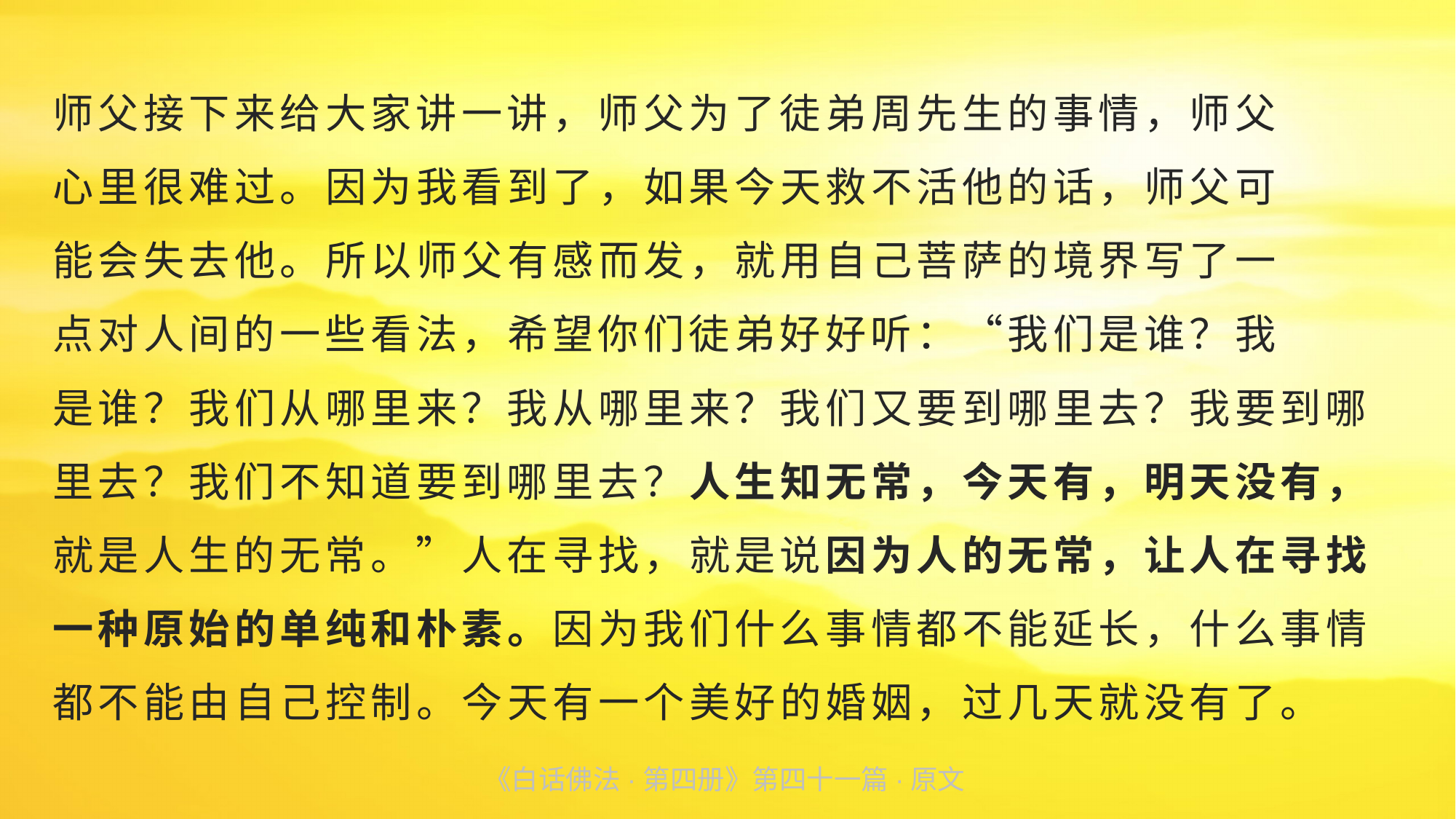

师父接下来给大家讲一讲，师父为了徒弟周先生的事情，师父
心里很难过。因为我看到了，如果今天救不活他的话，师父可
能会失去他。所以师父有感而发，就用自己菩萨的境界写了一
点对人间的一些看法，希望你们徒弟好好听：“我们是谁？我
是谁？我们从哪里来？我从哪里来？我们又要到哪里去？我要到哪里去？我们不知道要到哪里去？人生知无常，今天有，明天没有，就是人生的无常。”人在寻找，就是说因为人的无常，让人在寻找一种原始的单纯和朴素。因为我们什么事情都不能延长，什么事情都不能由自己控制。今天有一个美好的婚姻，过几天就没有了。
《白话佛法·第四册》第四十一篇·原文